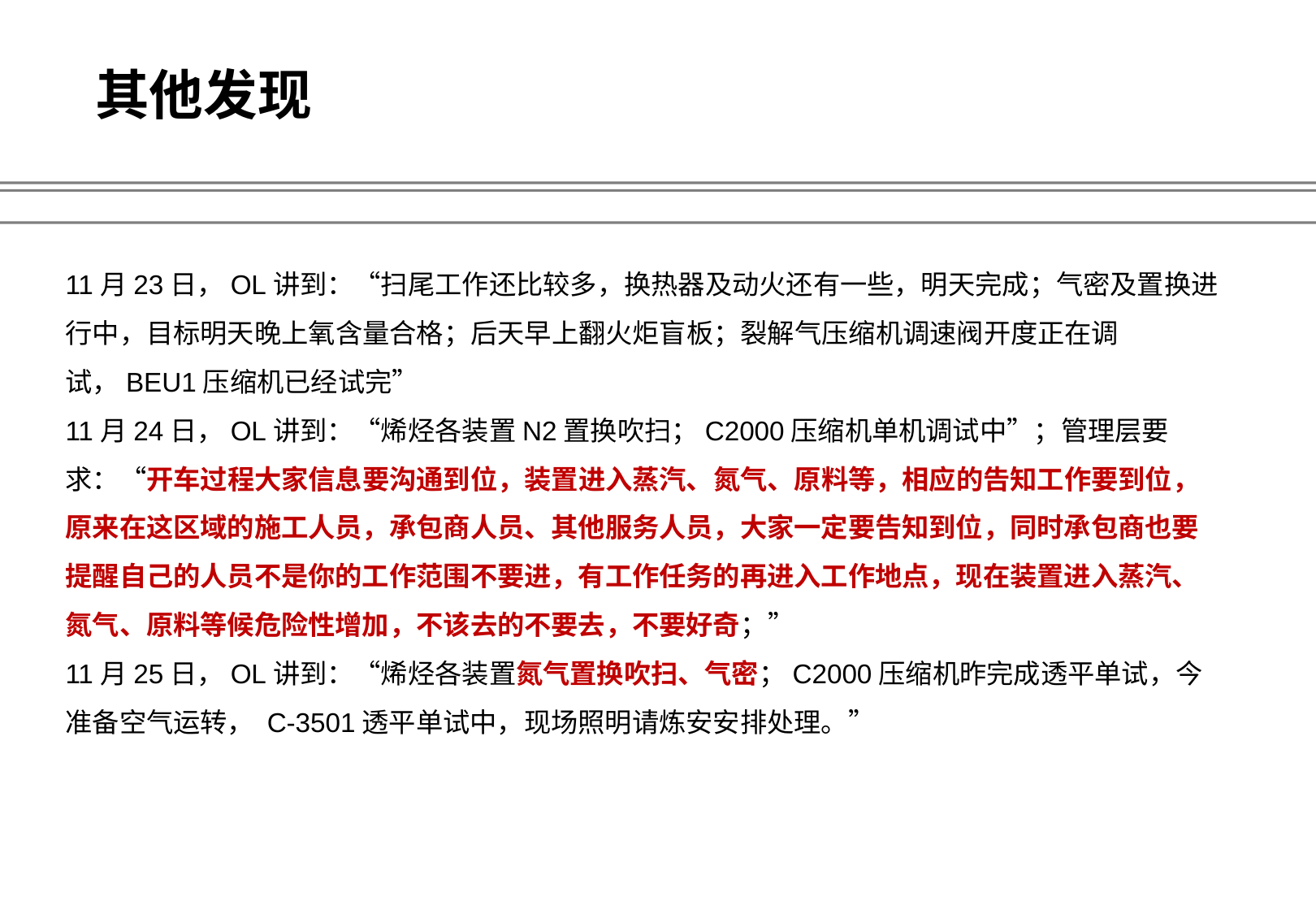

# 其他发现
11月23日，OL讲到：“扫尾工作还比较多，换热器及动火还有一些，明天完成；气密及置换进行中，目标明天晚上氧含量合格；后天早上翻火炬盲板；裂解气压缩机调速阀开度正在调试，BEU1压缩机已经试完”
11月24日，OL讲到：“烯烃各装置N2置换吹扫；C2000压缩机单机调试中”；管理层要求：“开车过程大家信息要沟通到位，装置进入蒸汽、氮气、原料等，相应的告知工作要到位，原来在这区域的施工人员，承包商人员、其他服务人员，大家一定要告知到位，同时承包商也要提醒自己的人员不是你的工作范围不要进，有工作任务的再进入工作地点，现在装置进入蒸汽、氮气、原料等候危险性增加，不该去的不要去，不要好奇；”
11月25日，OL讲到：“烯烃各装置氮气置换吹扫、气密；C2000压缩机昨完成透平单试，今准备空气运转， C-3501透平单试中，现场照明请炼安安排处理。”